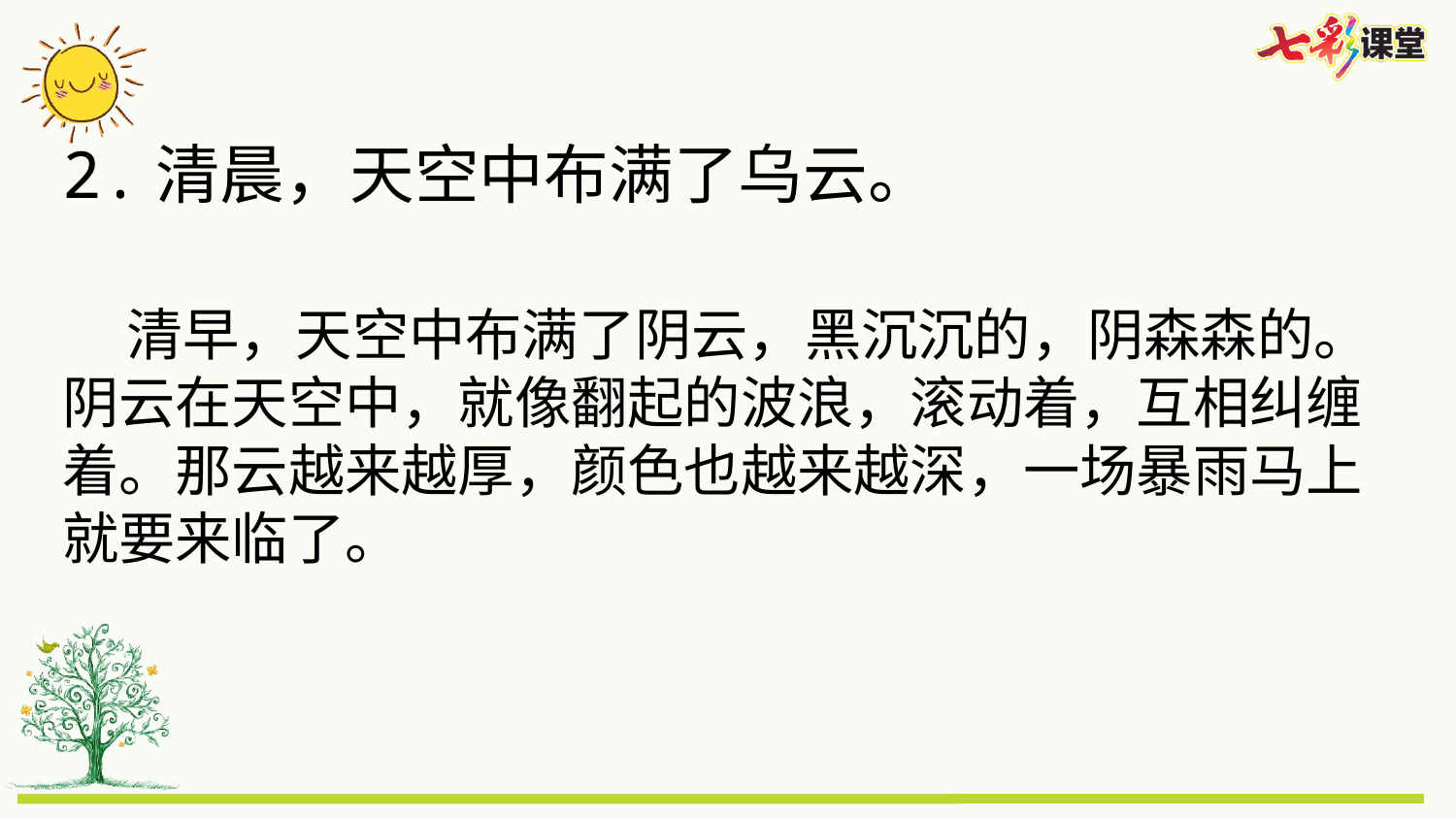

2.清晨，天空中布满了乌云。
    清早，天空中布满了阴云，黑沉沉的，阴森森的。阴云在天空中，就像翻起的波浪，滚动着，互相纠缠着。那云越来越厚，颜色也越来越深，一场暴雨马上就要来临了。